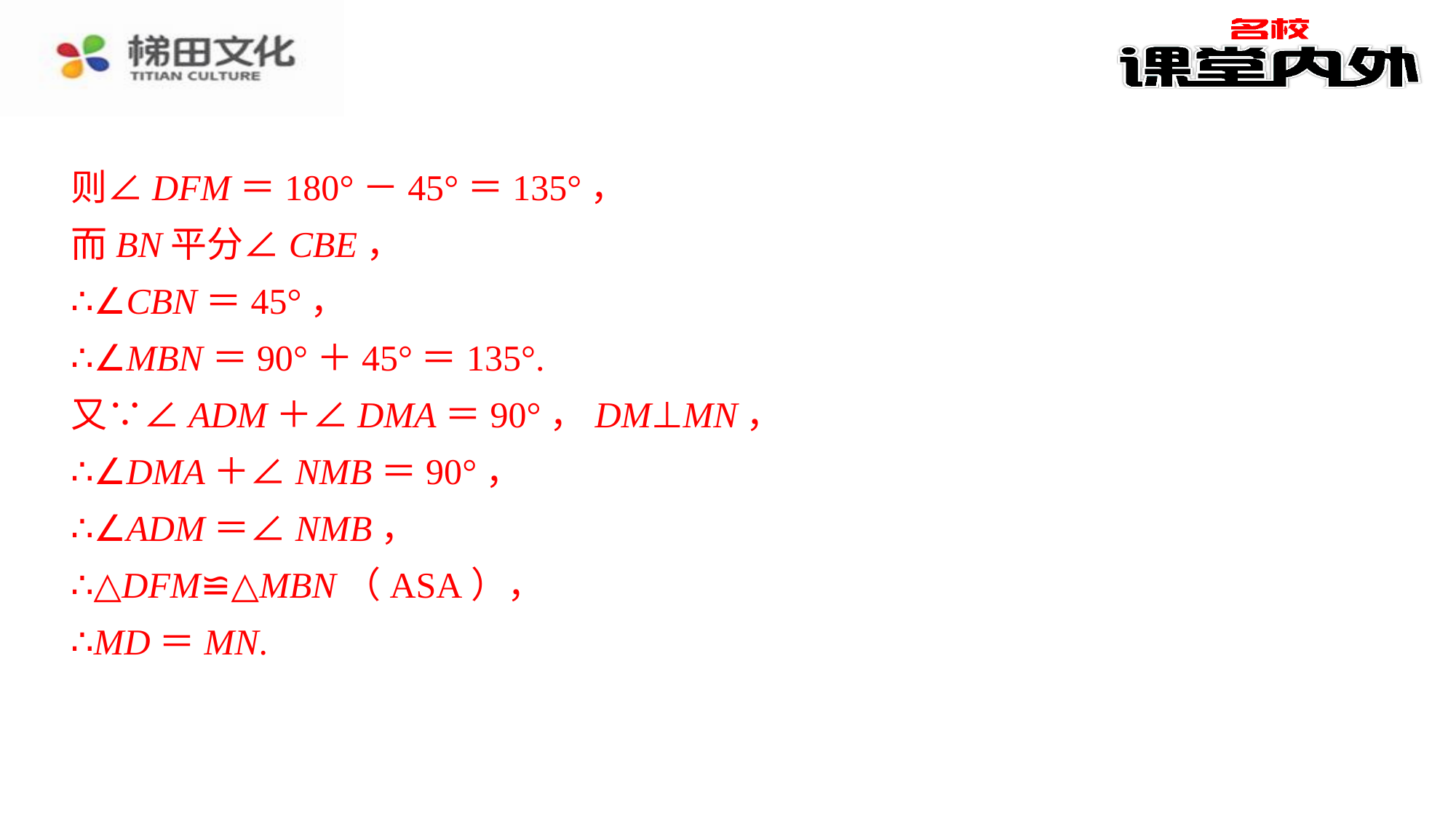

则∠DFM＝180°－45°＝135°，
则∠DFM＝180°－45°＝135°，⁠
而BN平分∠CBE，⁠
∴∠CBN＝45°，⁠
∴∠MBN＝90°＋45°＝135°.⁠
又∵∠ADM＋∠DMA＝90°，DM⊥MN，⁠
∴∠DMA＋∠NMB＝90°，⁠
∴∠ADM＝∠NMB，⁠
∴△DFM≌△MBN（ASA），⁠
∴MD＝MN.⁠
而BN平分∠CBE，
∴∠CBN＝45°，
∴∠MBN＝90°＋45°＝135°.
又∵∠ADM＋∠DMA＝90°，DM⊥MN，
∴∠DMA＋∠NMB＝90°，
∴∠ADM＝∠NMB，
∴△DFM≌△MBN（ASA），
∴MD＝MN.